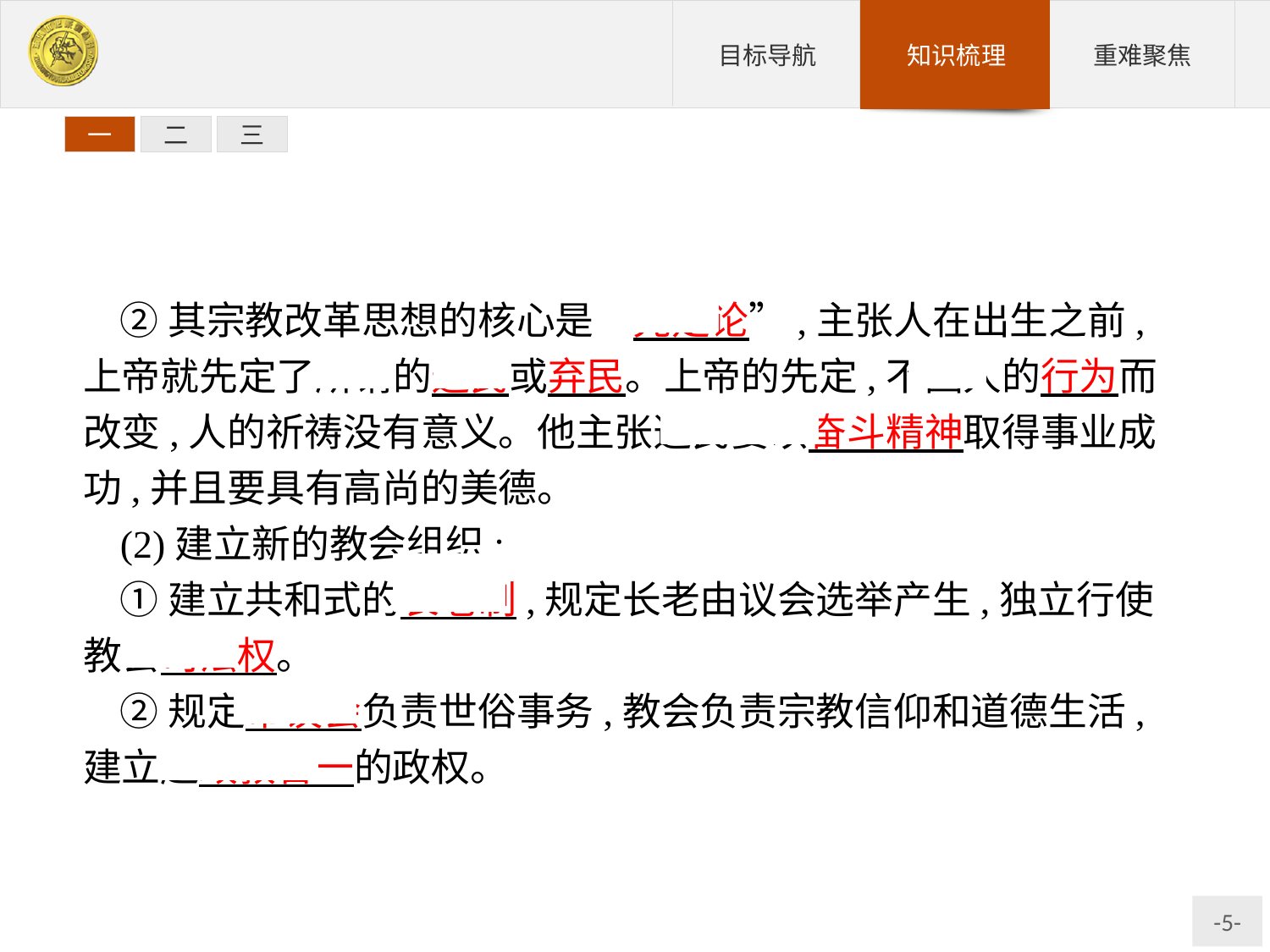

一
二
三
②其宗教改革思想的核心是“先定论”,主张人在出生之前,上帝就先定了所谓的选民或弃民。上帝的先定,不因人的行为而改变,人的祈祷没有意义。他主张选民要以奋斗精神取得事业成功,并且要具有高尚的美德。
(2)建立新的教会组织:
①建立共和式的长老制,规定长老由议会选举产生,独立行使教会司法权。
②规定市议会负责世俗事务,教会负责宗教信仰和道德生活,建立起政教合一的政权。